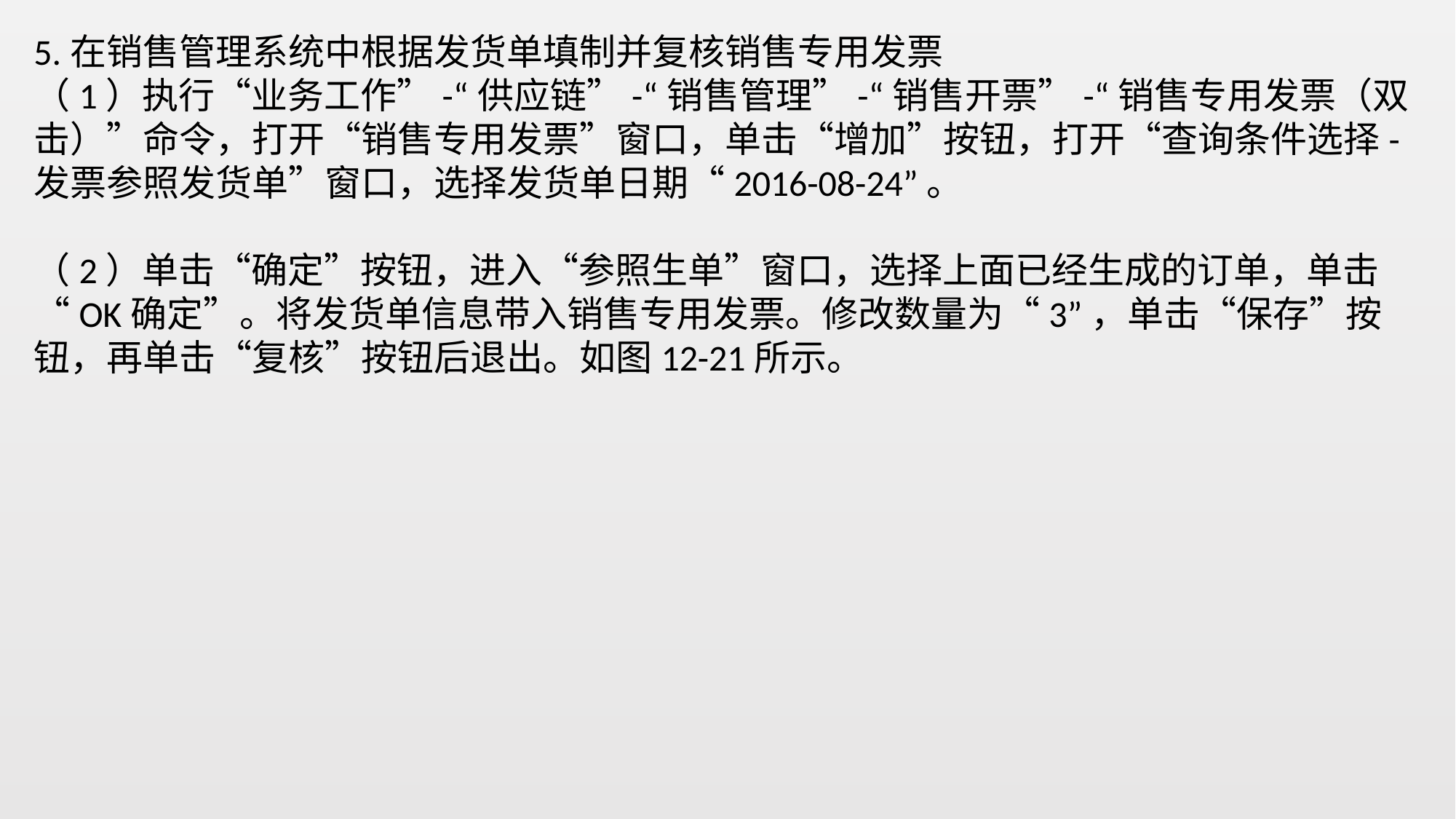

5.在销售管理系统中根据发货单填制并复核销售专用发票
（1）执行“业务工作”-“供应链”-“销售管理”-“销售开票”-“销售专用发票（双击）”命令，打开“销售专用发票”窗口，单击“增加”按钮，打开“查询条件选择-发票参照发货单”窗口，选择发货单日期“2016-08-24”。

（2）单击“确定”按钮，进入“参照生单”窗口，选择上面已经生成的订单，单击“OK确定”。将发货单信息带入销售专用发票。修改数量为“3”，单击“保存”按钮，再单击“复核”按钮后退出。如图12-21所示。